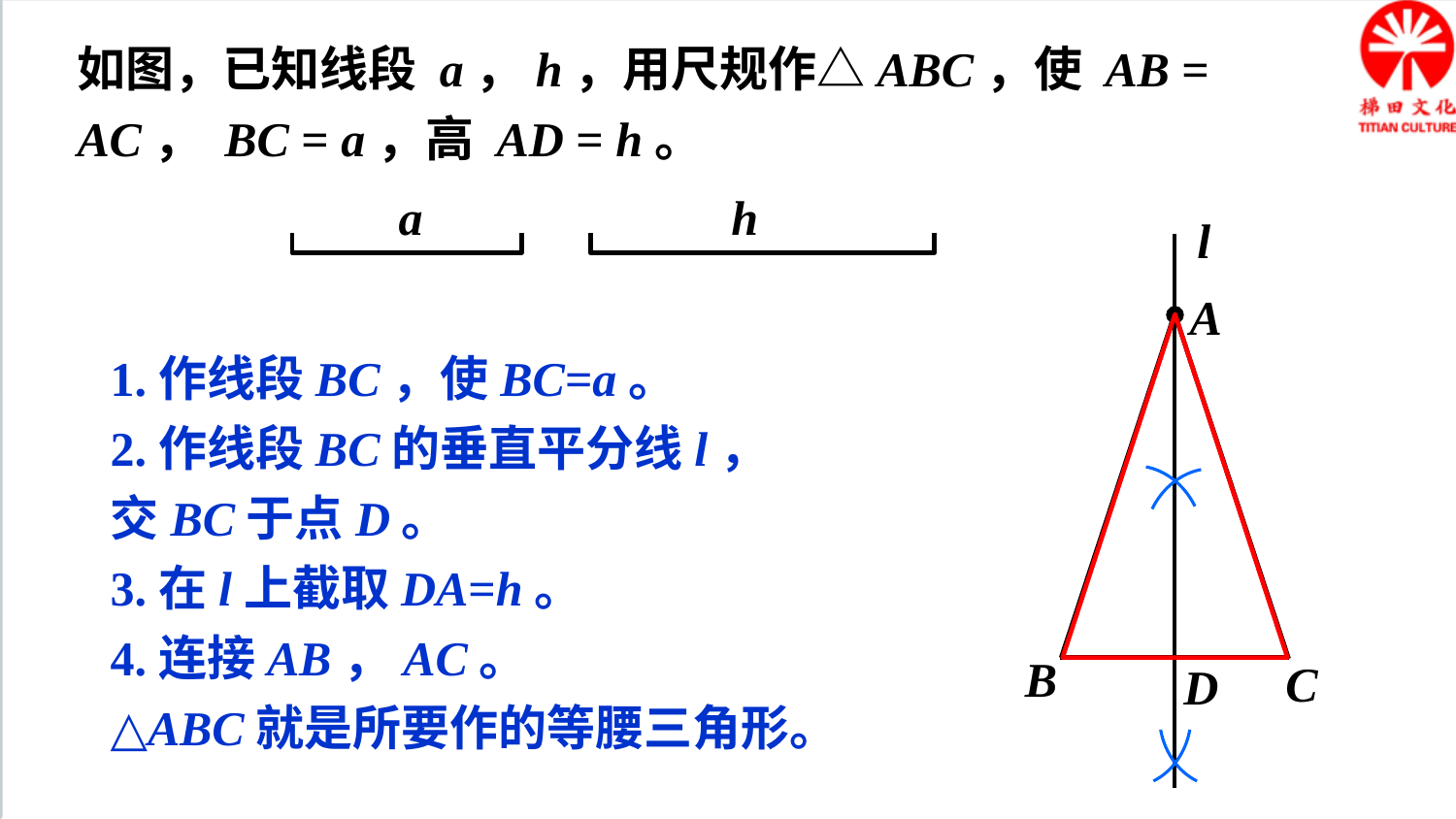

如图，已知线段 a，h，用尺规作△ABC，使 AB = AC， BC = a，高 AD = h。

a
h
l
A

1.作线段BC，使BC=a。
2.作线段BC的垂直平分线l，交BC于点D。
3.在l上截取DA=h。
4.连接AB，AC。
△ABC就是所要作的等腰三角形。

B
C
D